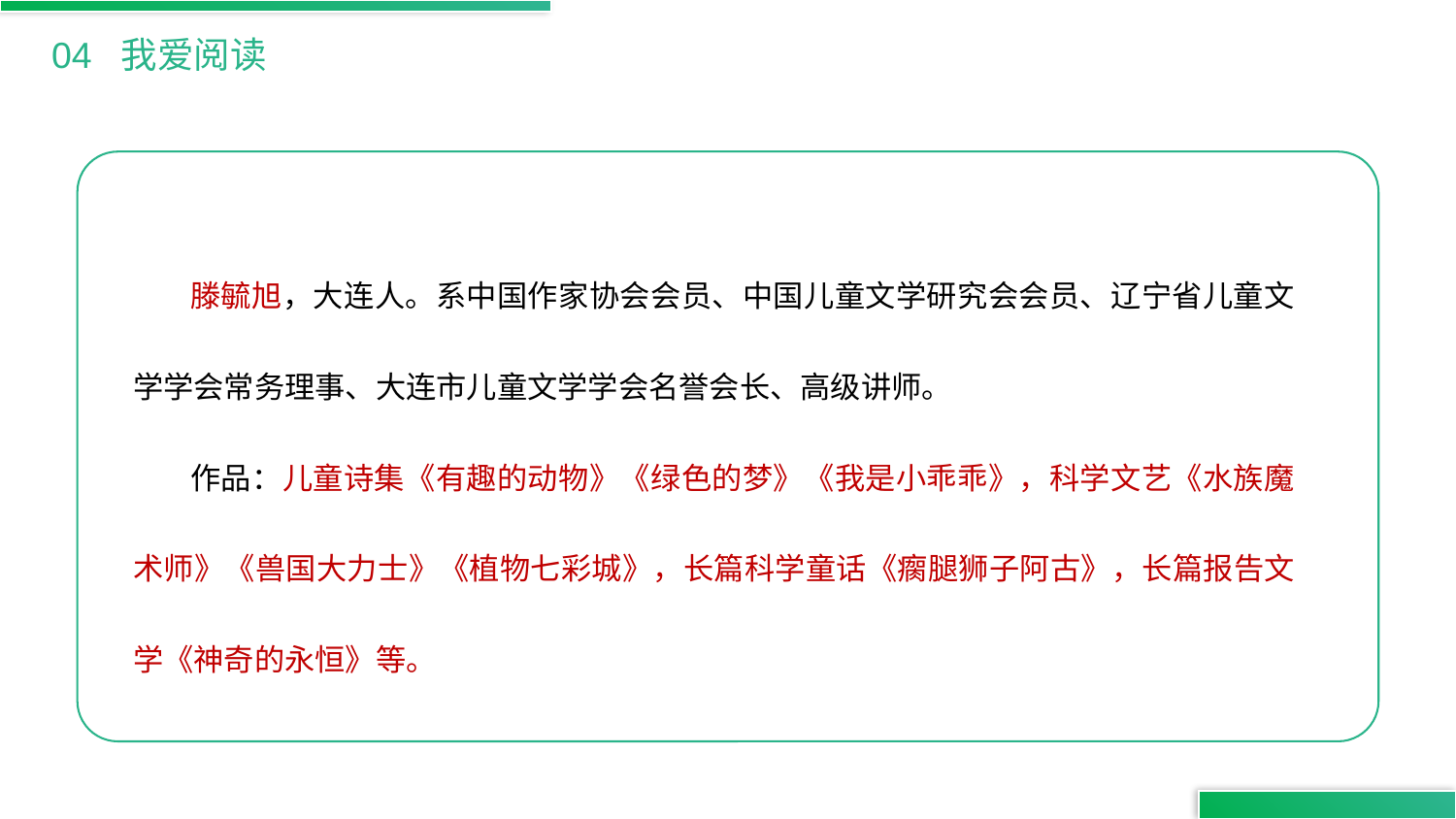

04  我爱阅读
       滕毓旭，大连人。系中国作家协会会员、中国儿童文学研究会会员、辽宁省儿童文学学会常务理事、大连市儿童文学学会名誉会长、高级讲师。
       作品：儿童诗集《有趣的动物》《绿色的梦》《我是小乖乖》，科学文艺《水族魔术师》《兽国大力士》《植物七彩城》，长篇科学童话《瘸腿狮子阿古》，长篇报告文学《神奇的永恒》等。